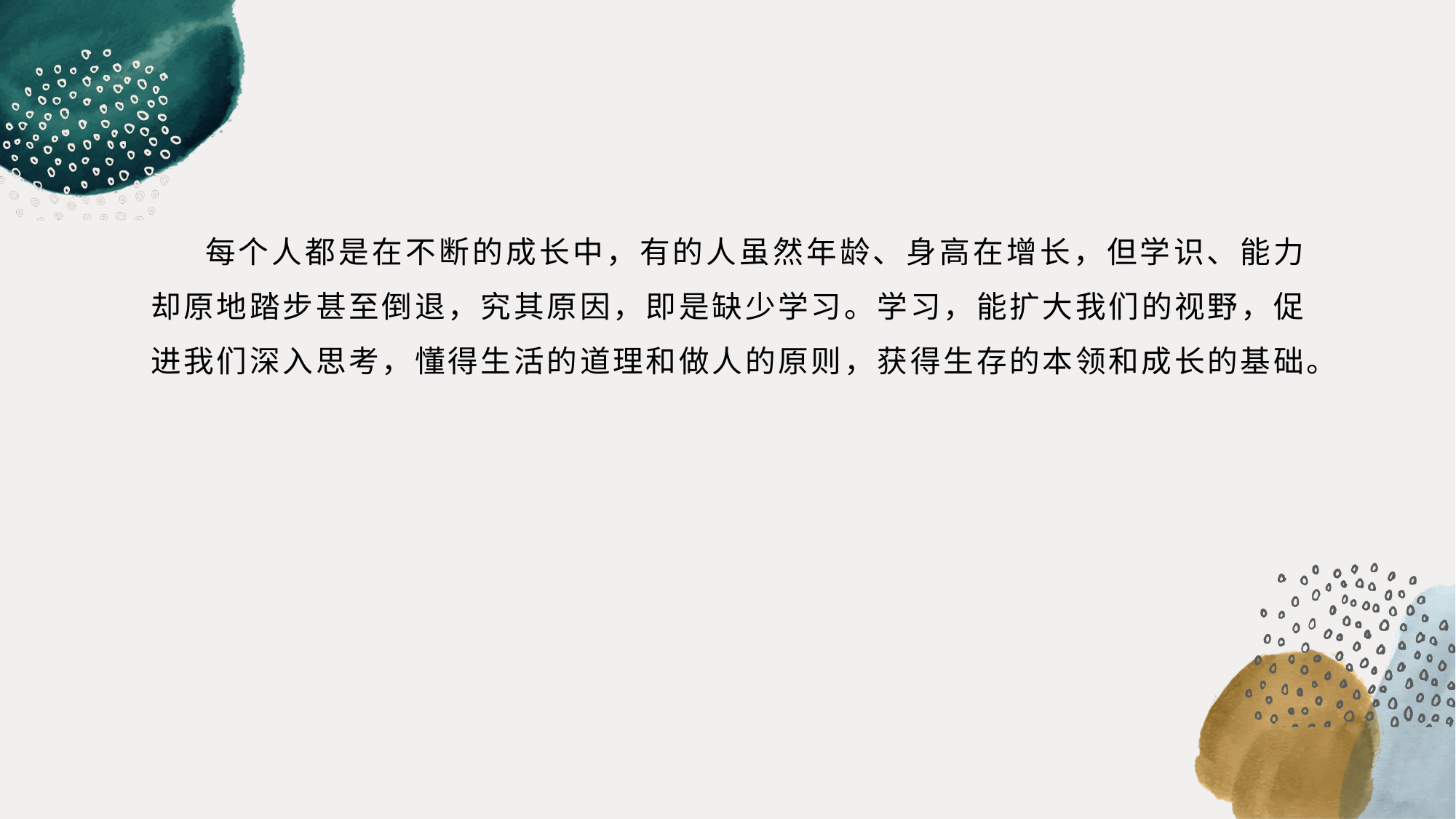

每个人都是在不断的成长中，有的人虽然年龄、身高在增长，但学识、能力却原地踏步甚至倒退，究其原因，即是缺少学习。学习，能扩大我们的视野，促进我们深入思考，懂得生活的道理和做人的原则，获得生存的本领和成长的基础。